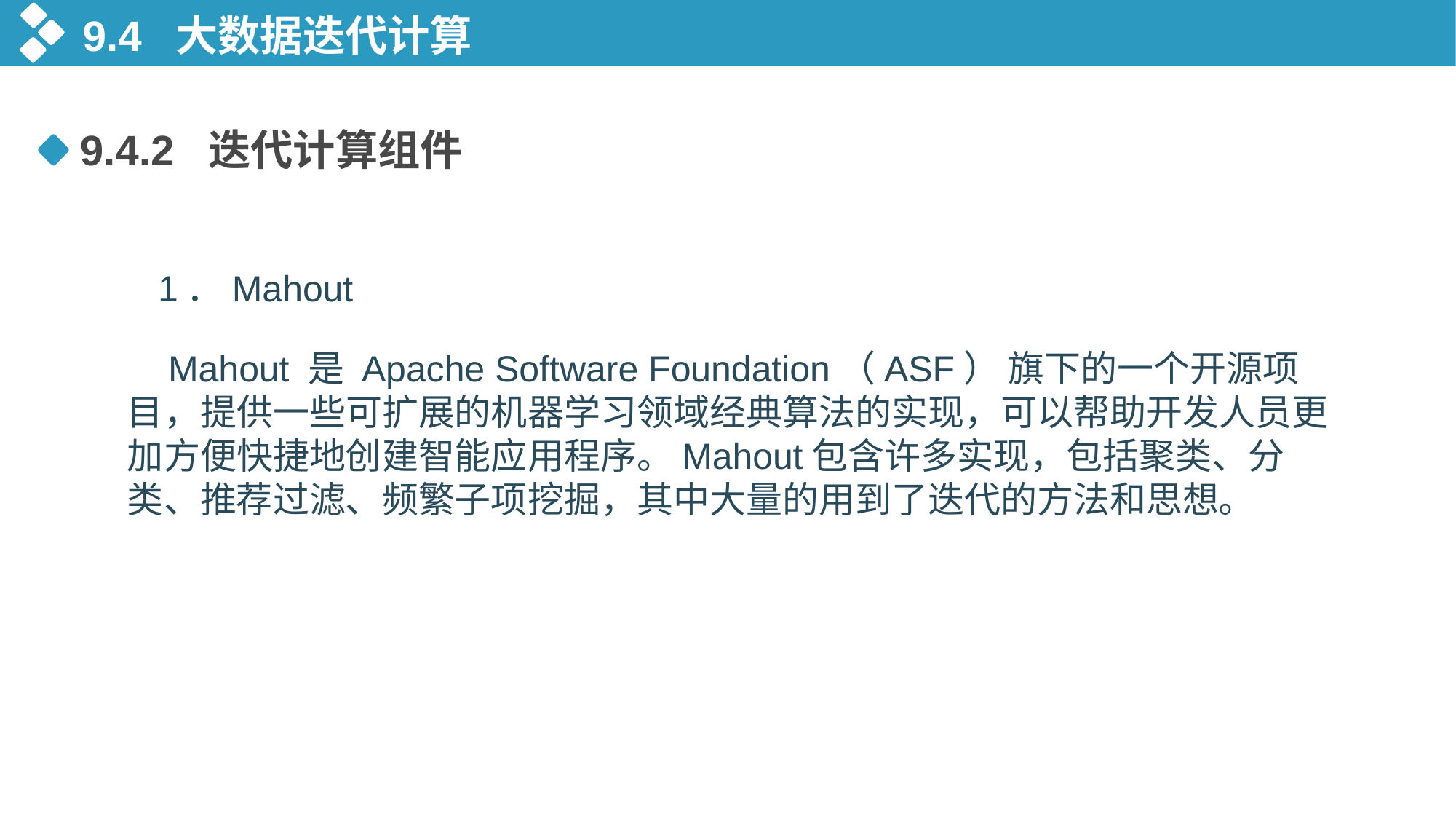

9.4  大数据迭代计算
9.4.2  迭代计算组件

   1．Mahout

    Mahout 是 Apache Software Foundation（ASF） 旗下的一个开源项目，提供一些可扩展的机器学习领域经典算法的实现，可以帮助开发人员更加方便快捷地创建智能应用程序。Mahout包含许多实现，包括聚类、分类、推荐过滤、频繁子项挖掘，其中大量的用到了迭代的方法和思想。